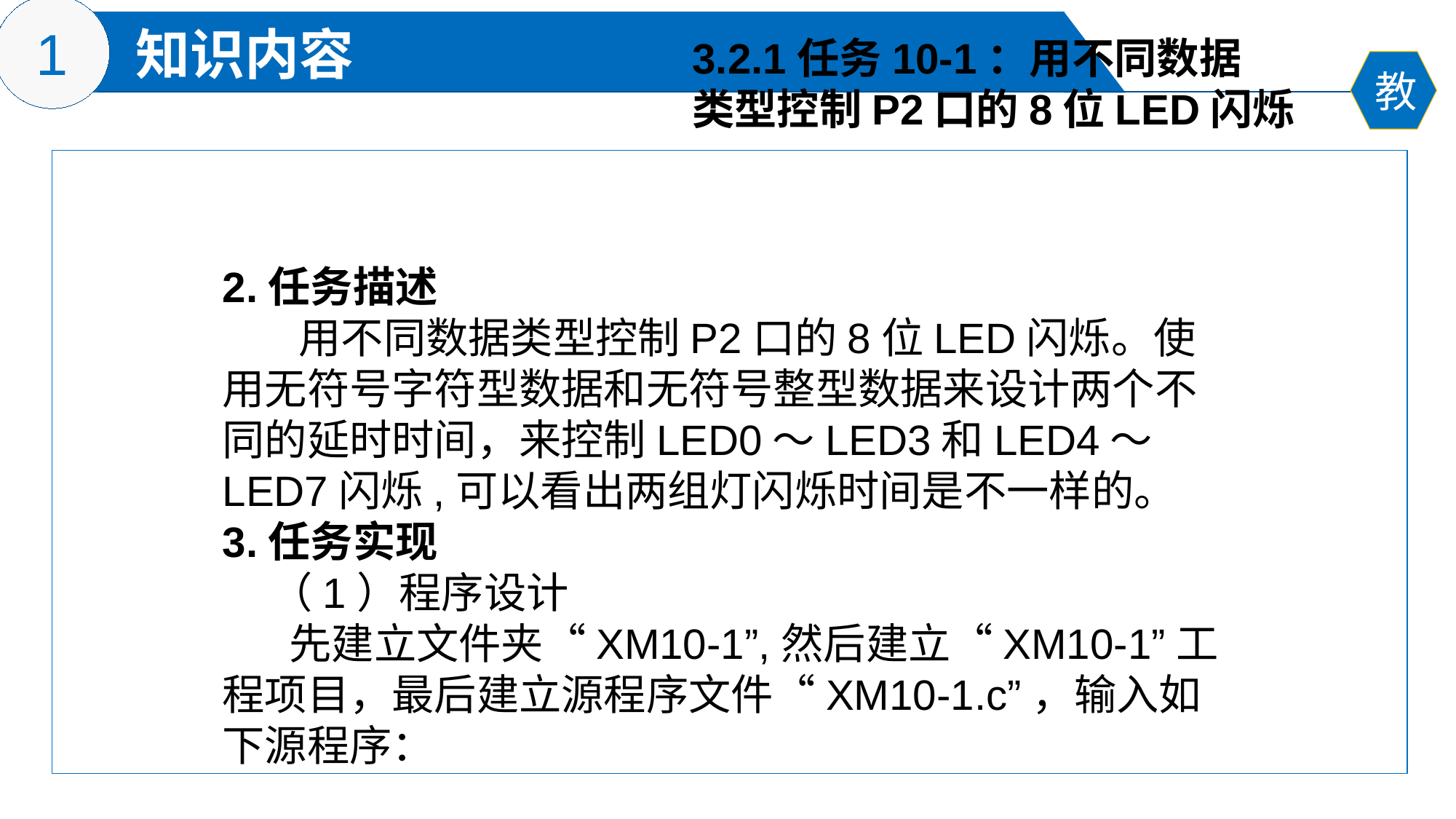

3.2.1任务10-1：用不同数据
类型控制P2口的8位LED闪烁
2.任务描述
       用不同数据类型控制P2口的8位LED闪烁。使用无符号字符型数据和无符号整型数据来设计两个不同的延时时间，来控制LED0～LED3和LED4～LED7闪烁,可以看出两组灯闪烁时间是不一样的。
3.任务实现
    （1）程序设计
      先建立文件夹“XM10-1”,然后建立“XM10-1”工程项目，最后建立源程序文件“XM10-1.c”，输入如下源程序：